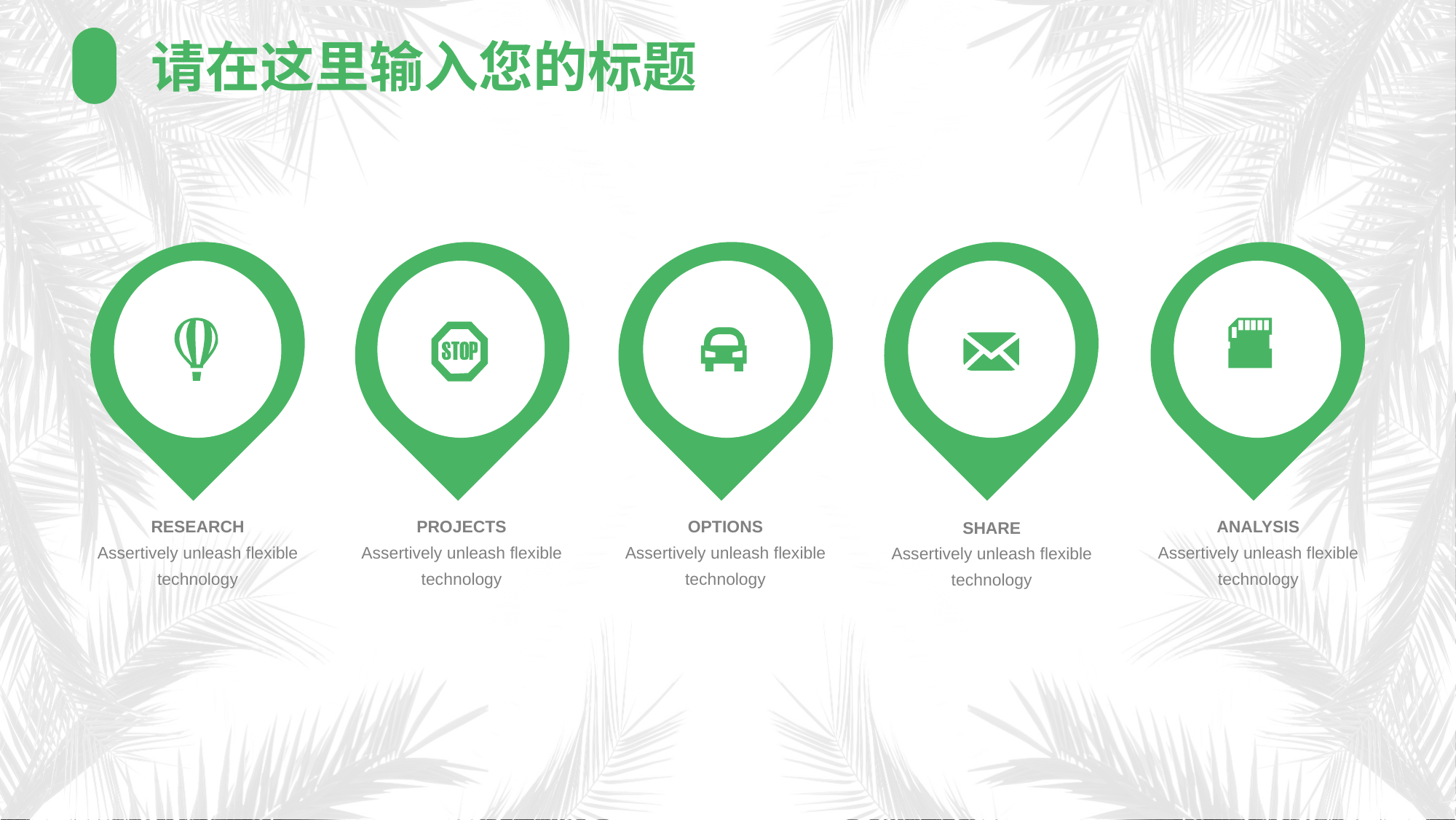

请在这里输入您的标题

RESEARCH
Assertively unleash flexible technology
PROJECTS
Assertively unleash flexible technology
OPTIONS
Assertively unleash flexible technology
ANALYSIS
Assertively unleash flexible technology
SHARE
Assertively unleash flexible technology